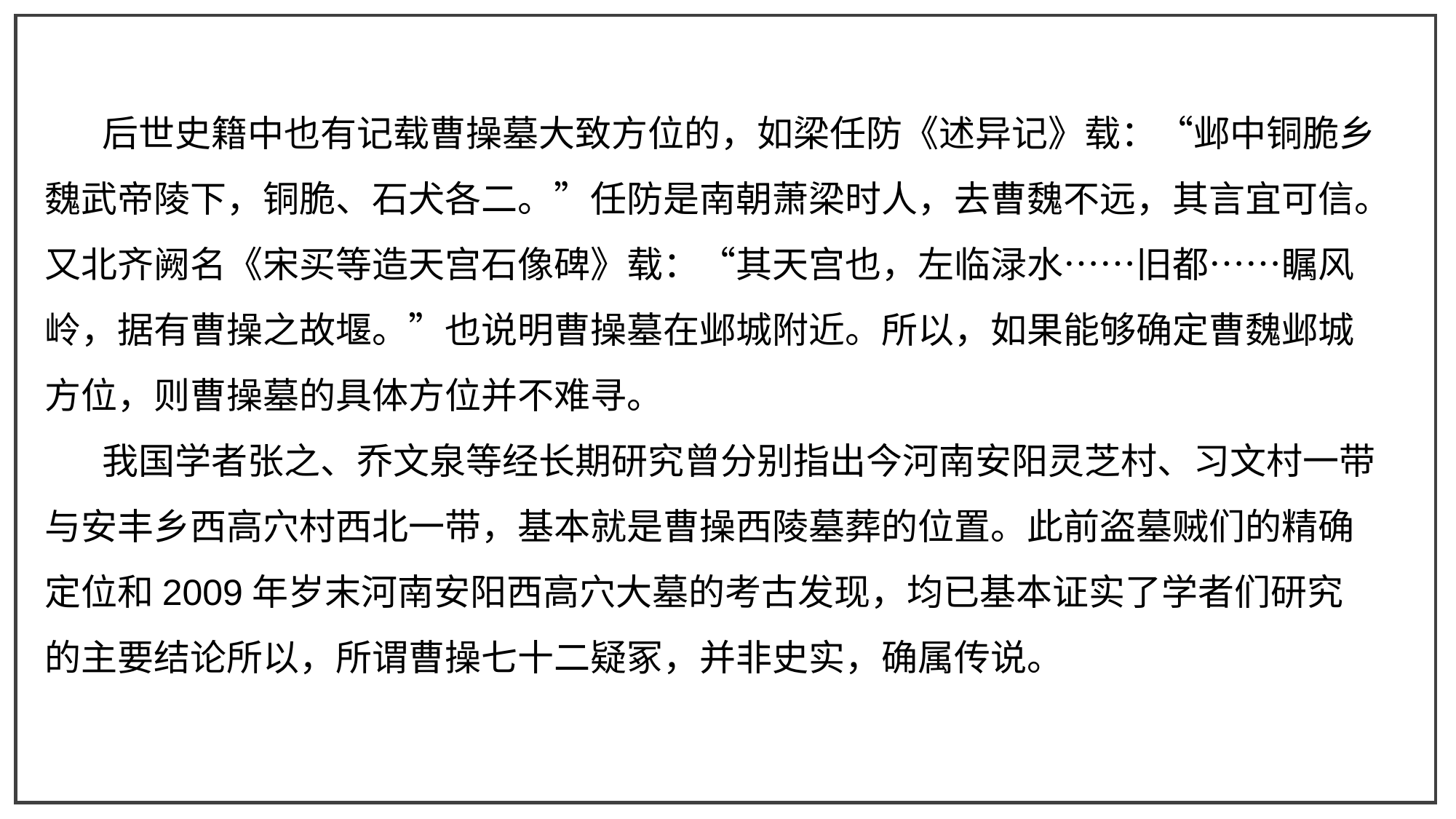

后世史籍中也有记载曹操墓大致方位的，如梁任防《述异记》载：“邺中铜脆乡魏武帝陵下，铜脆、石犬各二。”任防是南朝萧梁时人，去曹魏不远，其言宜可信。又北齐阙名《宋买等造天宫石像碑》载：“其天宫也，左临渌水……旧都……瞩风岭，据有曹操之故堰。”也说明曹操墓在邺城附近。所以，如果能够确定曹魏邺城方位，则曹操墓的具体方位并不难寻。
      我国学者张之、乔文泉等经长期研究曾分别指出今河南安阳灵芝村、习文村一带与安丰乡西高穴村西北一带，基本就是曹操西陵墓葬的位置。此前盗墓贼们的精确定位和2009年岁末河南安阳西高穴大墓的考古发现，均已基本证实了学者们研究的主要结论所以，所谓曹操七十二疑冢，并非史实，确属传说。